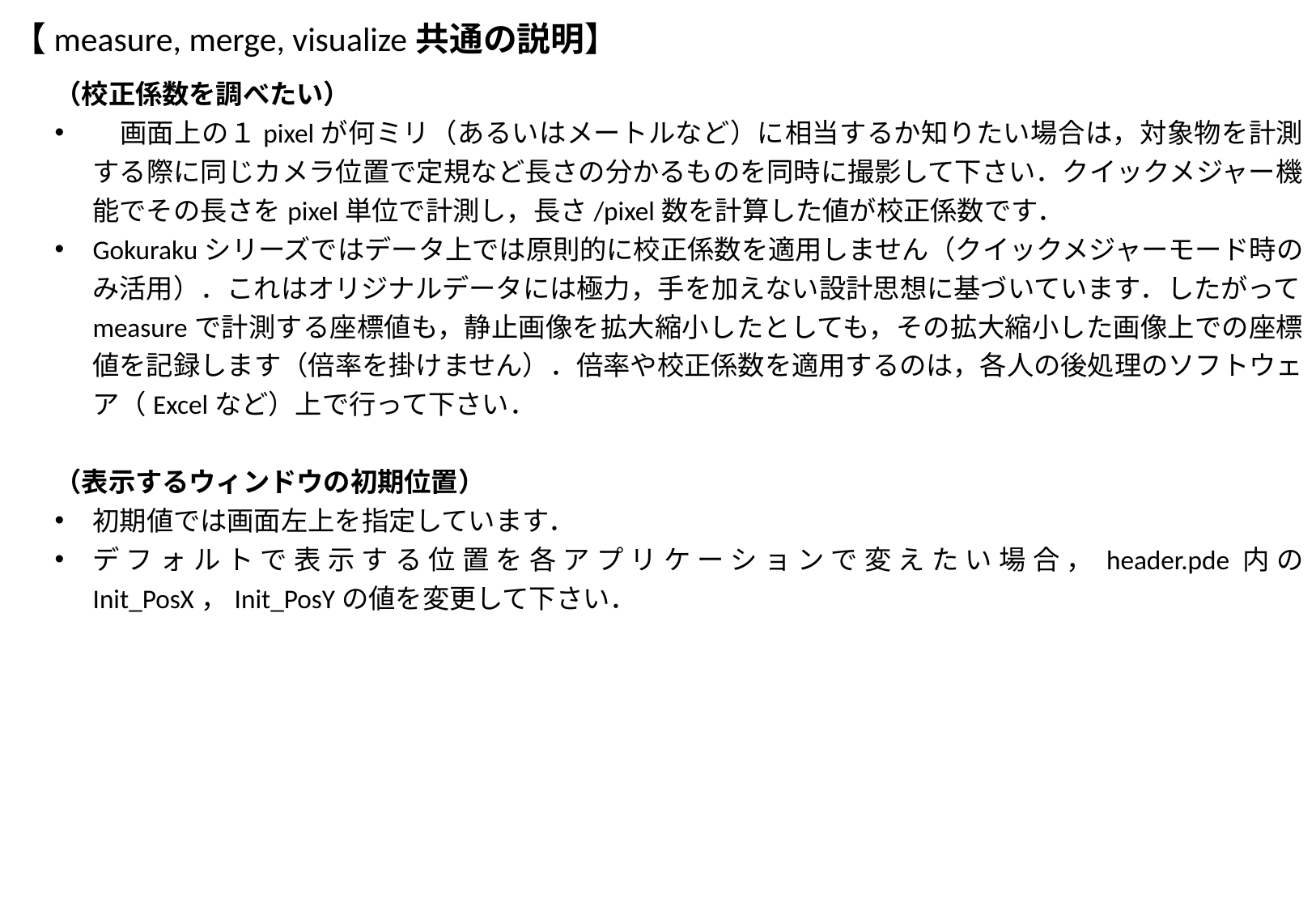

# 【measure, merge, visualize共通の説明】
（校正係数を調べたい）
　画面上の１pixelが何ミリ（あるいはメートルなど）に相当するか知りたい場合は，対象物を計測する際に同じカメラ位置で定規など長さの分かるものを同時に撮影して下さい．クイックメジャー機能でその長さをpixel単位で計測し，長さ/pixel数を計算した値が校正係数です．
Gokurakuシリーズではデータ上では原則的に校正係数を適用しません（クイックメジャーモード時のみ活用）．これはオリジナルデータには極力，手を加えない設計思想に基づいています．したがってmeasureで計測する座標値も，静止画像を拡大縮小したとしても，その拡大縮小した画像上での座標値を記録します（倍率を掛けません）．倍率や校正係数を適用するのは，各人の後処理のソフトウェア（Excelなど）上で行って下さい．

（表示するウィンドウの初期位置）
初期値では画面左上を指定しています．
デフォルトで表示する位置を各アプリケーションで変えたい場合，header.pde内の Init_PosX，Init_PosYの値を変更して下さい．